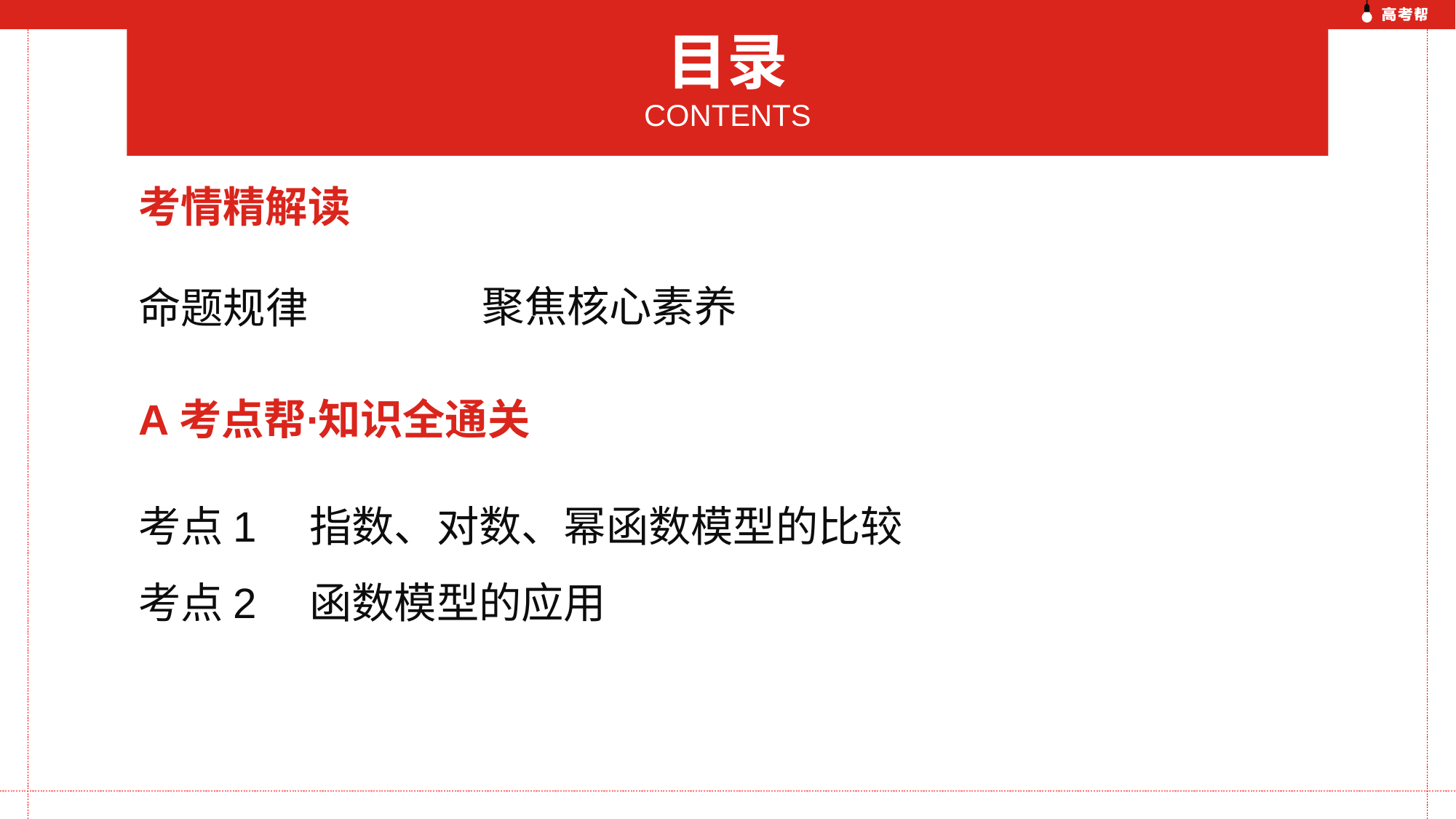

目录
CONTENTS
考情精解读
聚焦核心素养
命题规律
A考点帮∙知识全通关
考点1　指数、对数、幂函数模型的比较
考点2　函数模型的应用